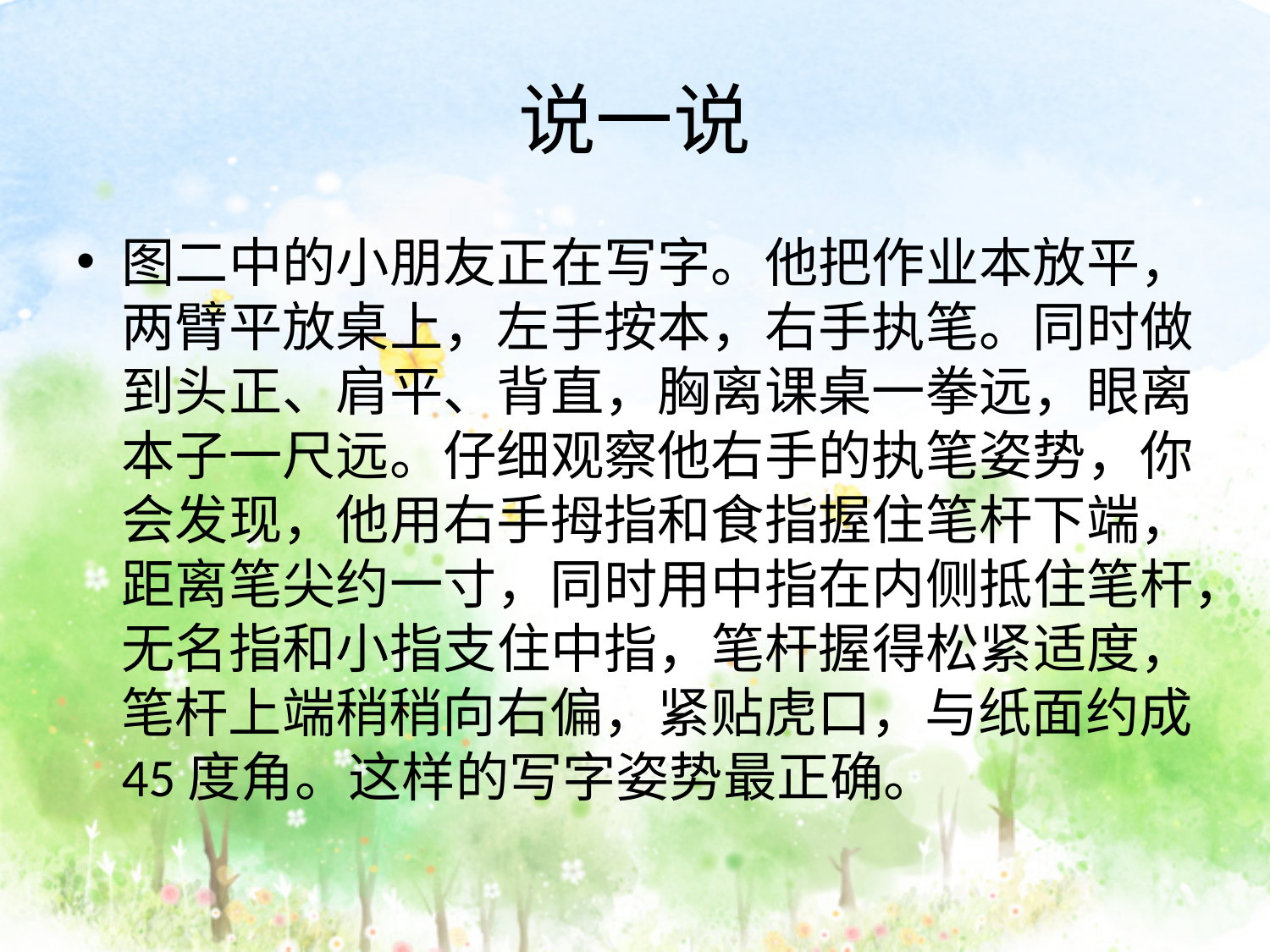

# 说一说
图二中的小朋友正在写字。他把作业本放平，两臂平放桌上，左手按本，右手执笔。同时做到头正、肩平、背直，胸离课桌一拳远，眼离本子一尺远。仔细观察他右手的执笔姿势，你会发现，他用右手拇指和食指握住笔杆下端，距离笔尖约一寸，同时用中指在内侧抵住笔杆，无名指和小指支住中指，笔杆握得松紧适度，笔杆上端稍稍向右偏，紧贴虎口，与纸面约成45度角。这样的写字姿势最正确。